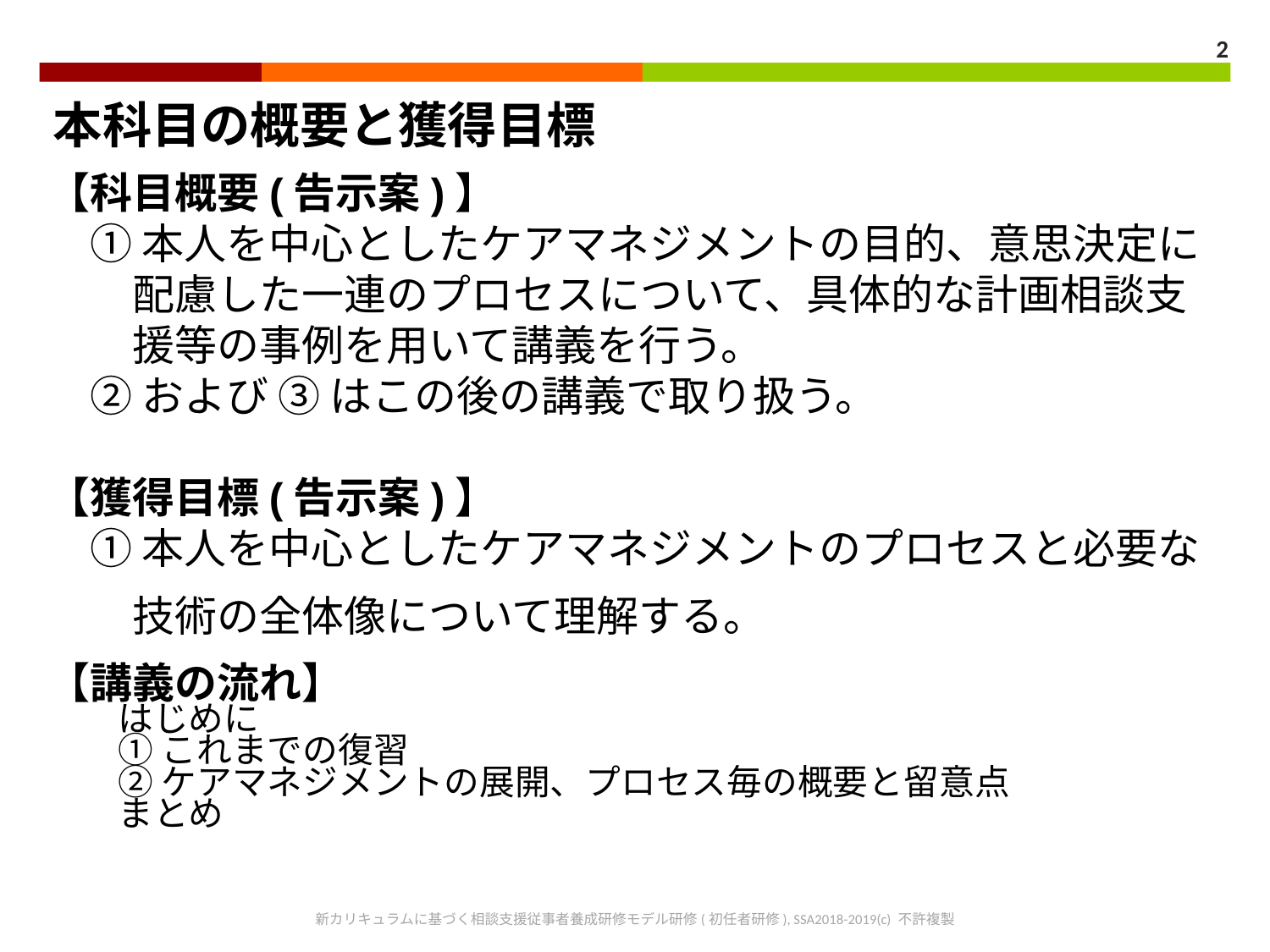

2
本科目の概要と獲得目標
【科目概要(告示案)】
　① 本人を中心としたケアマネジメントの目的、意思決定に
　　配慮した一連のプロセスについて、具体的な計画相談支
　　援等の事例を用いて講義を行う。
　② および ③ はこの後の講義で取り扱う。

【獲得目標(告示案)】
　① 本人を中心としたケアマネジメントのプロセスと必要な
　　技術の全体像について理解する。
【講義の流れ】
　　はじめに
　　① これまでの復習
　　② ケアマネジメントの展開、プロセス毎の概要と留意点
　　まとめ

新カリキュラムに基づく相談支援従事者養成研修モデル研修(初任者研修), SSA2018-2019(c) 不許複製